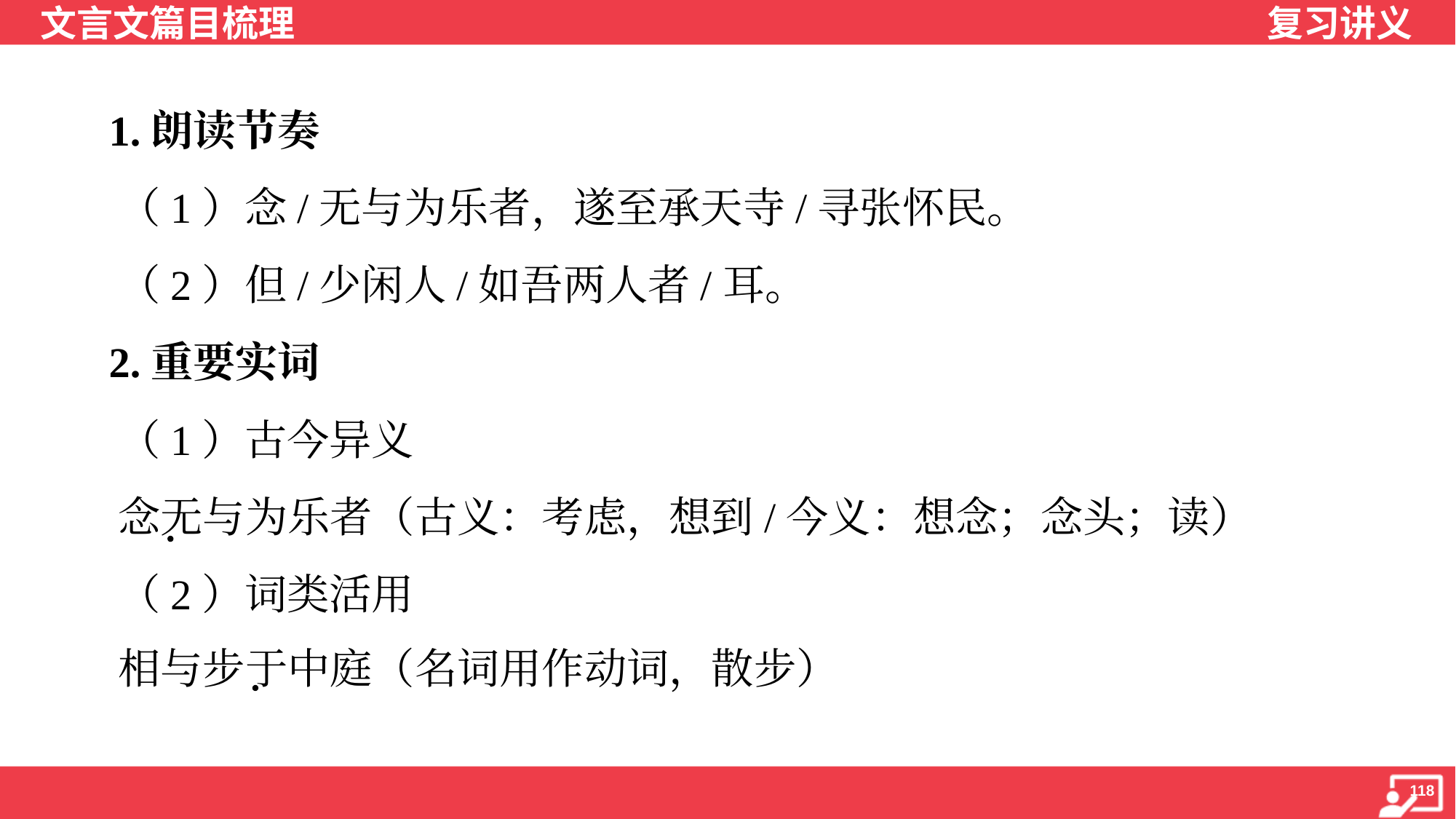

1.朗读节奏
    （1）念/无与为乐者，遂至承天寺/寻张怀民。
    （2）但/少闲人/如吾两人者/耳。
    2.重要实词
    （1）古今异义
    念无与为乐者（古义：考虑，想到/今义：想念；念头；读）
    （2）词类活用
    相与步于中庭（名词用作动词，散步）